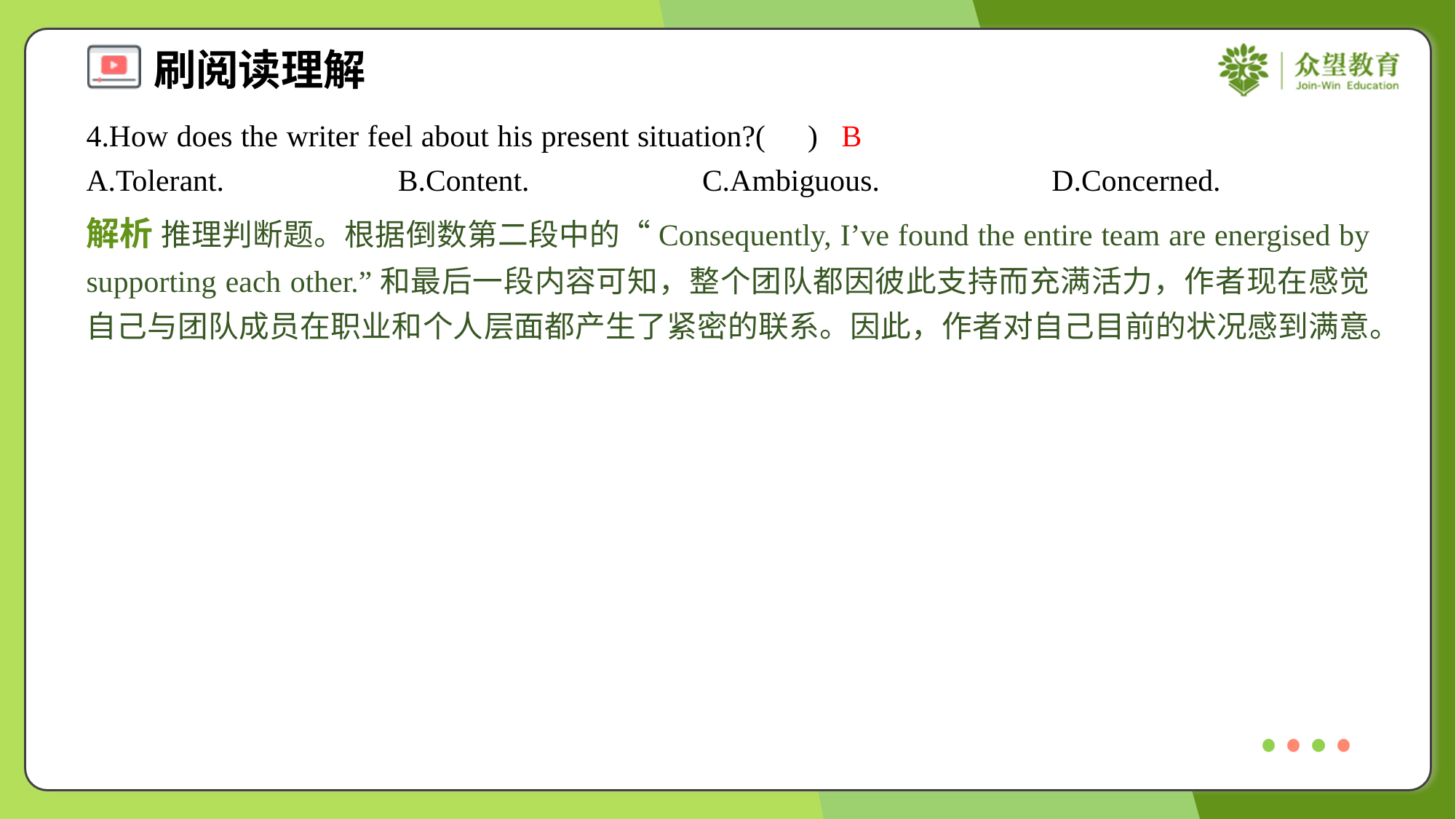

4.How does the writer feel about his present situation?(     )
B
A.Tolerant.	B.Content.	C.Ambiguous.	D.Concerned.
解析 推理判断题。根据倒数第二段中的“Consequently, I’ve found the entire team are energised by supporting each other.”和最后一段内容可知，整个团队都因彼此支持而充满活力，作者现在感觉自己与团队成员在职业和个人层面都产生了紧密的联系。因此，作者对自己目前的状况感到满意。